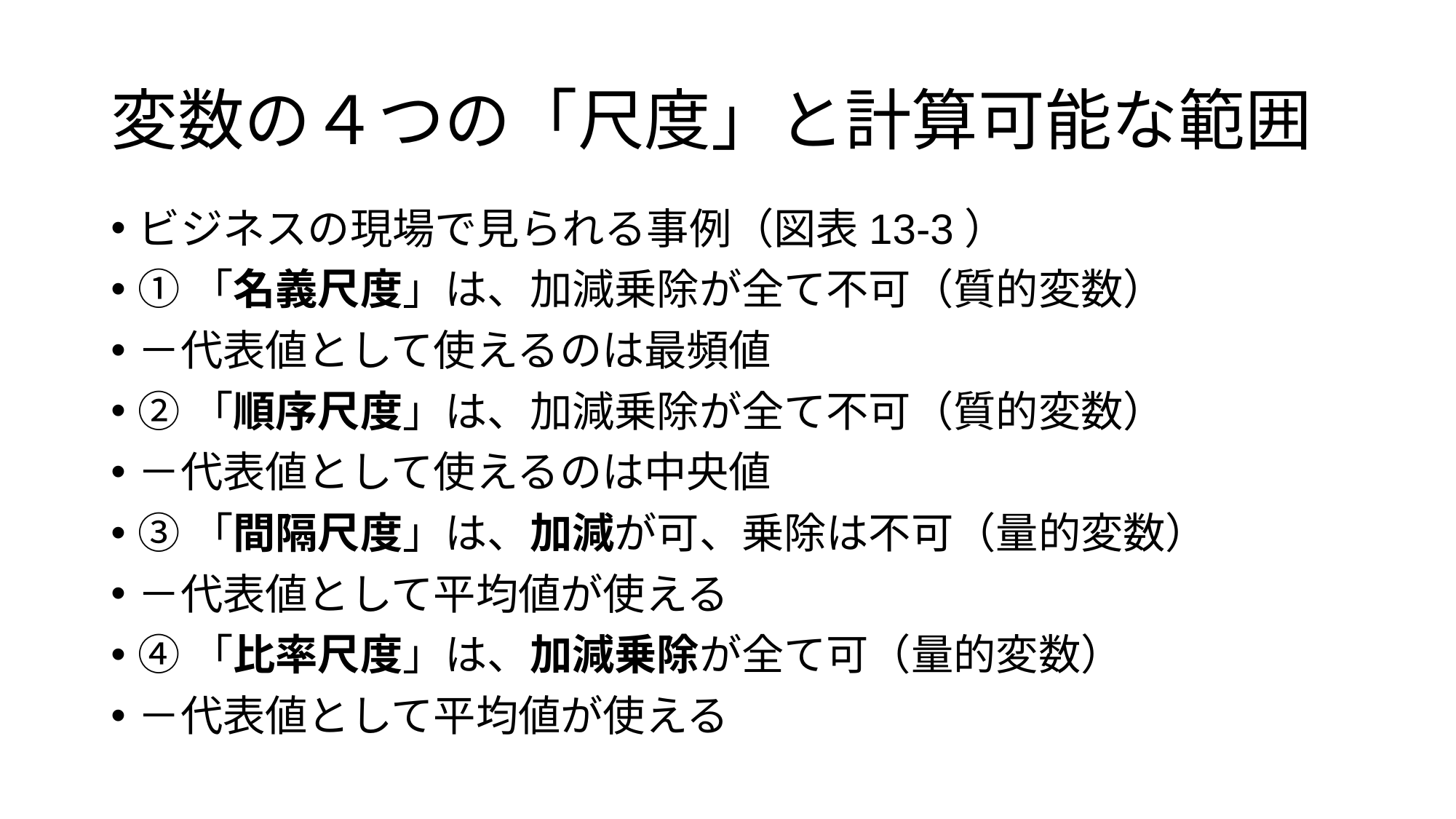

# 変数の４つの「尺度」と計算可能な範囲
ビジネスの現場で見られる事例（図表13-3）
①「名義尺度」は、加減乗除が全て不可（質的変数）
－代表値として使えるのは最頻値
②「順序尺度」は、加減乗除が全て不可（質的変数）
－代表値として使えるのは中央値
③「間隔尺度」は、加減が可、乗除は不可（量的変数）
－代表値として平均値が使える
④「比率尺度」は、加減乗除が全て可（量的変数）
－代表値として平均値が使える
7